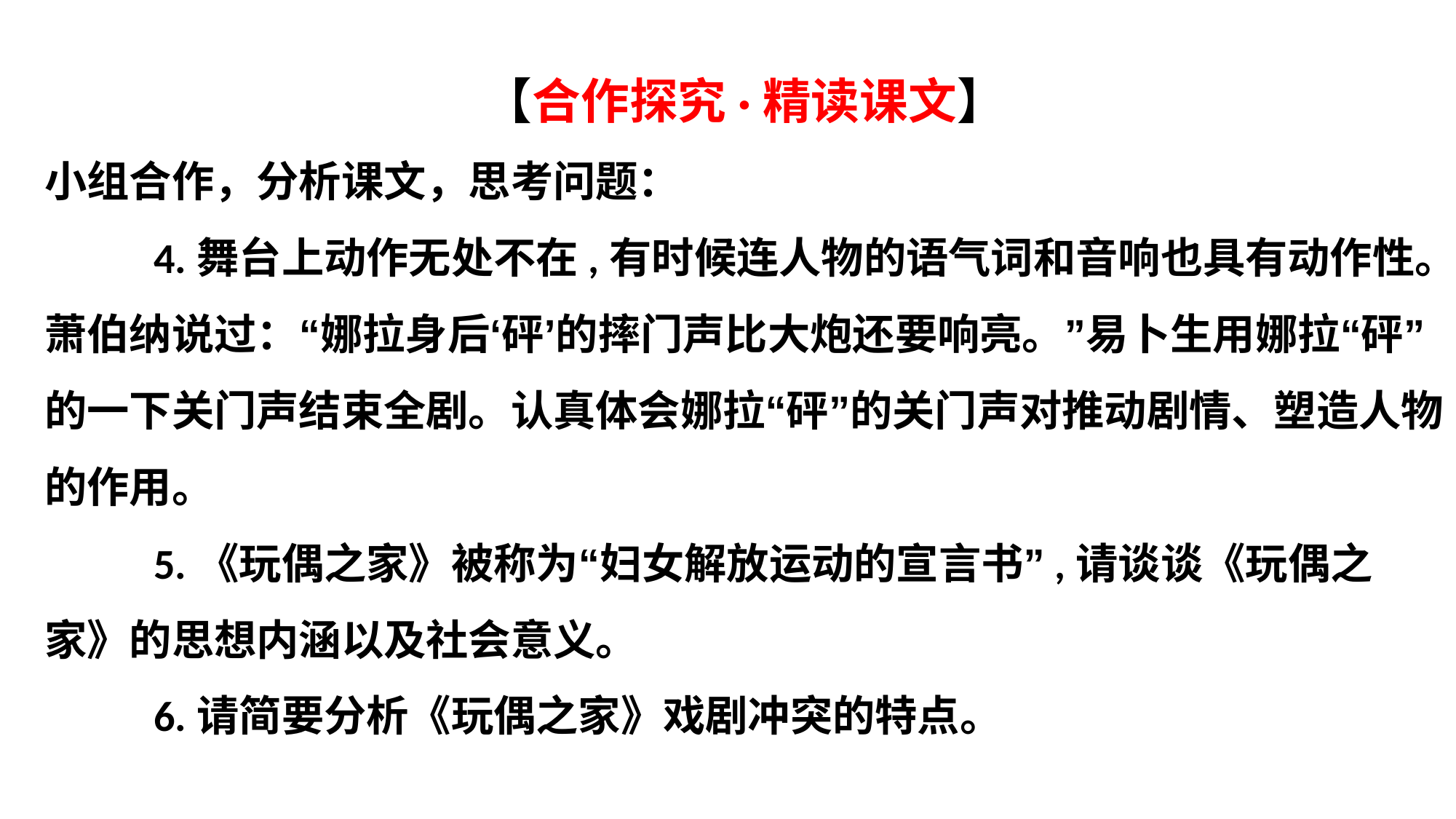

【合作探究·精读课文】
小组合作，分析课文，思考问题：
	4.舞台上动作无处不在,有时候连人物的语气词和音响也具有动作性。萧伯纳说过：“娜拉身后‘砰’的摔门声比大炮还要响亮。”易卜生用娜拉“砰”的一下关门声结束全剧。认真体会娜拉“砰”的关门声对推动剧情、塑造人物的作用。
	5.《玩偶之家》被称为“妇女解放运动的宣言书”,请谈谈《玩偶之家》的思想内涵以及社会意义。
	6.请简要分析《玩偶之家》戏剧冲突的特点。